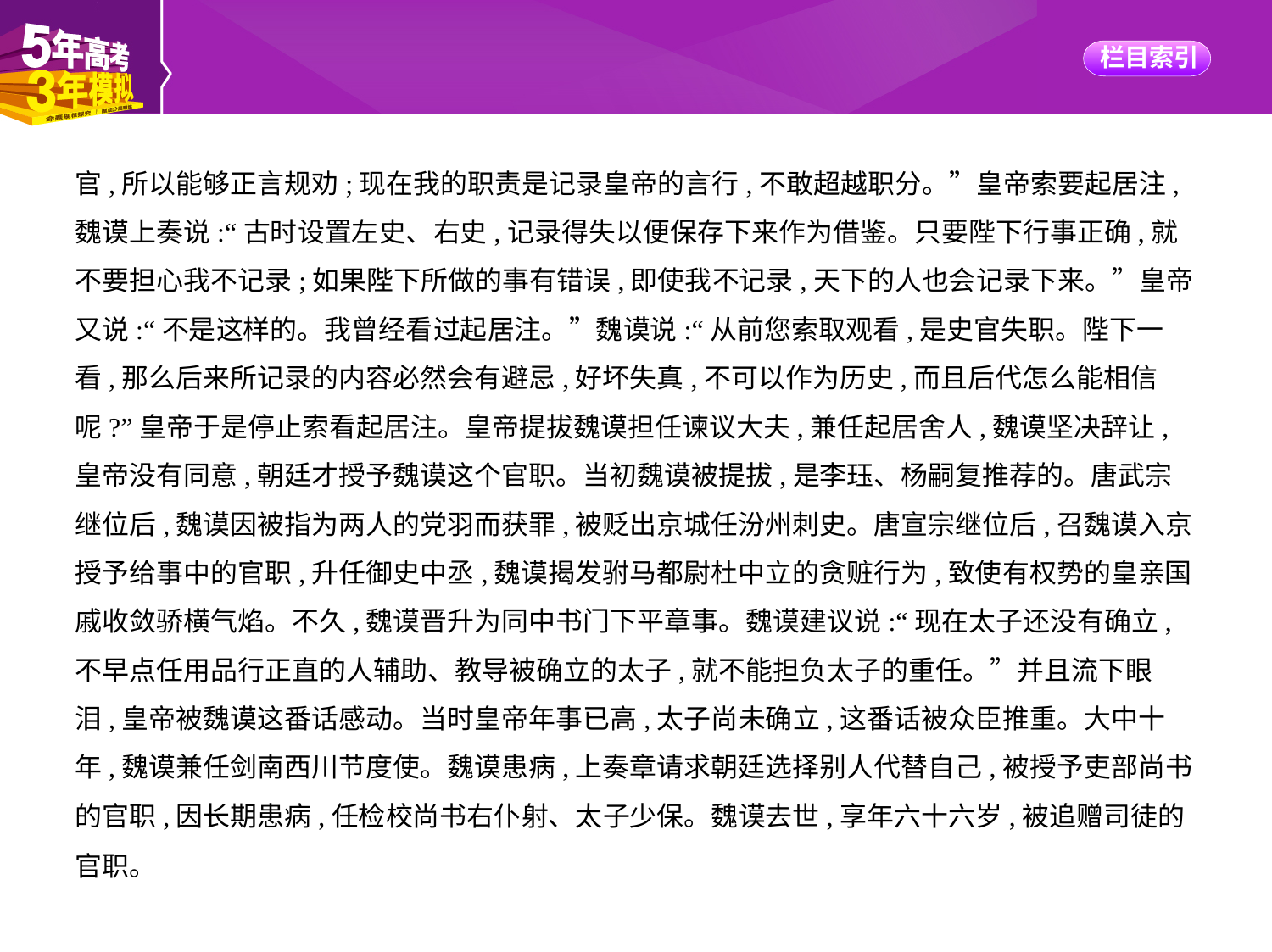

官,所以能够正言规劝;现在我的职责是记录皇帝的言行,不敢超越职分。”皇帝索要起居注,
魏谟上奏说:“古时设置左史、右史,记录得失以便保存下来作为借鉴。只要陛下行事正确,就
不要担心我不记录;如果陛下所做的事有错误,即使我不记录,天下的人也会记录下来。”皇帝
又说:“不是这样的。我曾经看过起居注。”魏谟说:“从前您索取观看,是史官失职。陛下一
看,那么后来所记录的内容必然会有避忌,好坏失真,不可以作为历史,而且后代怎么能相信
呢?”皇帝于是停止索看起居注。皇帝提拔魏谟担任谏议大夫,兼任起居舍人,魏谟坚决辞让,
皇帝没有同意,朝廷才授予魏谟这个官职。当初魏谟被提拔,是李珏、杨嗣复推荐的。唐武宗
继位后,魏谟因被指为两人的党羽而获罪,被贬出京城任汾州刺史。唐宣宗继位后,召魏谟入京
授予给事中的官职,升任御史中丞,魏谟揭发驸马都尉杜中立的贪赃行为,致使有权势的皇亲国
戚收敛骄横气焰。不久,魏谟晋升为同中书门下平章事。魏谟建议说:“现在太子还没有确立,
不早点任用品行正直的人辅助、教导被确立的太子,就不能担负太子的重任。”并且流下眼
泪,皇帝被魏谟这番话感动。当时皇帝年事已高,太子尚未确立,这番话被众臣推重。大中十
年,魏谟兼任剑南西川节度使。魏谟患病,上奏章请求朝廷选择别人代替自己,被授予吏部尚书
的官职,因长期患病,任检校尚书右仆射、太子少保。魏谟去世,享年六十六岁,被追赠司徒的
官职。